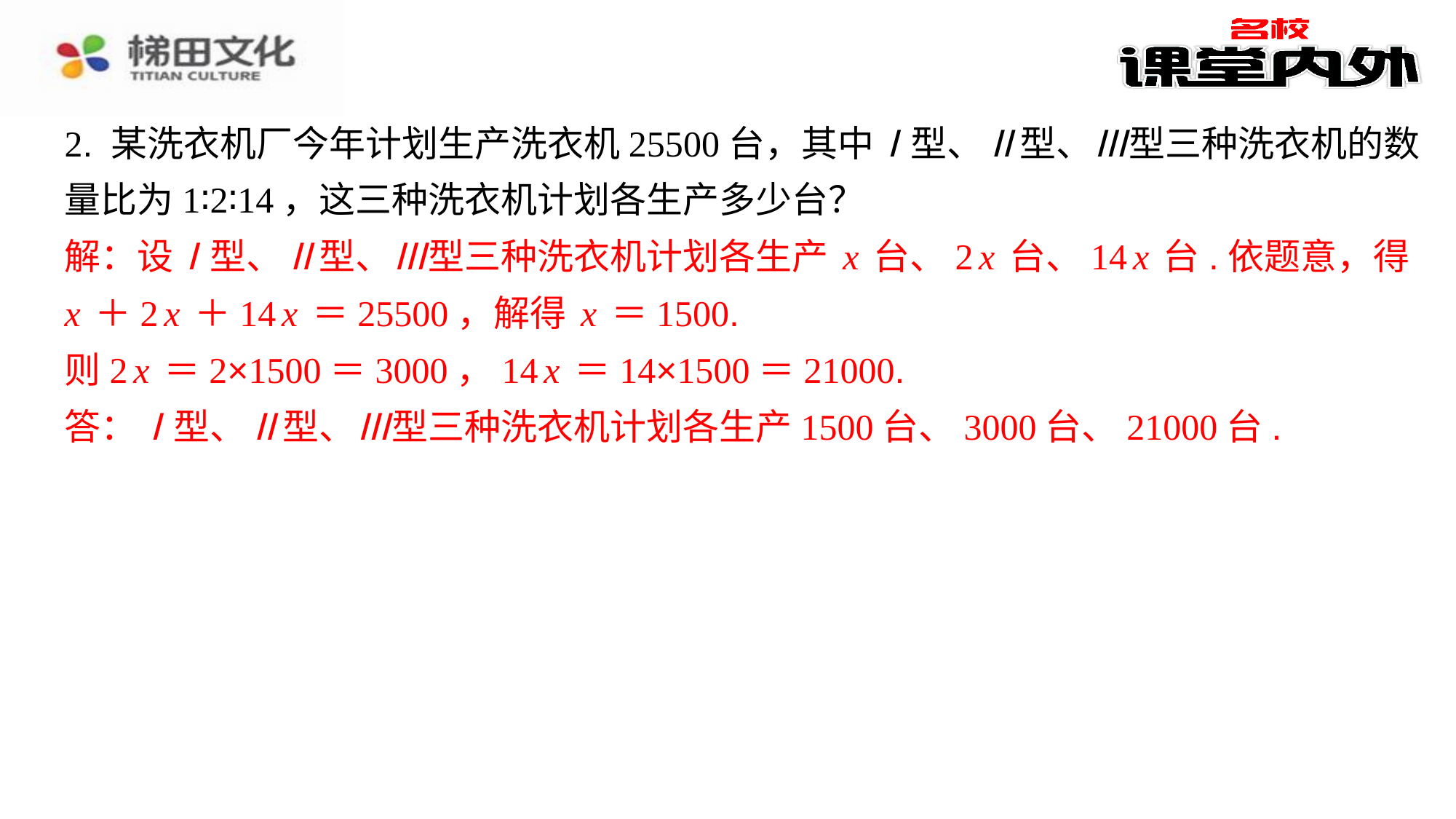

2. 某洗衣机厂今年计划生产洗衣机25500台，其中Ⅰ型、Ⅱ型、Ⅲ型三种洗衣机的数
量比为1∶2∶14，这三种洗衣机计划各生产多少台？
解：设Ⅰ型、Ⅱ型、Ⅲ型三种洗衣机计划各生产x台、2x台、14x台.依题意，得
x＋2x＋14x＝25500，解得x＝1500.
则2x＝2×1500＝3000，14x＝14×1500＝21000.
答：Ⅰ型、Ⅱ型、Ⅲ型三种洗衣机计划各生产1500台、3000台、21000台.
解：设Ⅰ型、Ⅱ型、Ⅲ型三种洗衣机计划各生产x台、2x台、14x台.依题意，得
x＋2x＋14x＝25500，解得x＝1500.
则2x＝2×1500＝3000，14x＝14×1500＝21000.
答：Ⅰ型、Ⅱ型、Ⅲ型三种洗衣机计划各生产1500台、3000台、21000台.